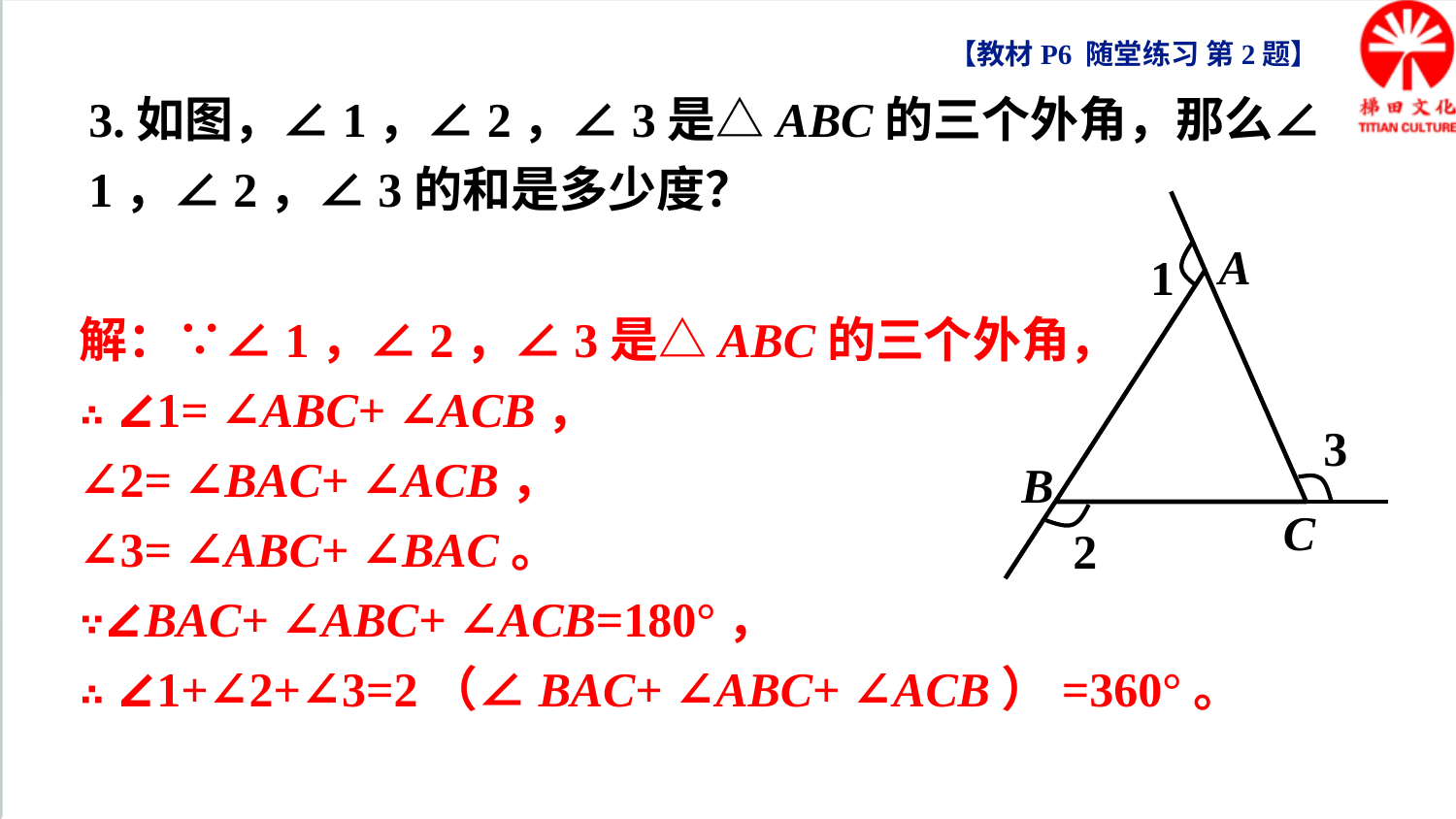

【教材P6 随堂练习 第2题】
3.如图，∠1，∠2，∠3是△ABC的三个外角，那么∠1，∠2，∠3的和是多少度？
A

B
C
1

3

2
解：∵∠1，∠2，∠3是△ABC的三个外角，
∴ ∠1= ∠ABC+ ∠ACB，
∠2= ∠BAC+ ∠ACB，
∠3= ∠ABC+ ∠BAC。
∵∠BAC+ ∠ABC+ ∠ACB=180°，
∴ ∠1+∠2+∠3=2（∠BAC+ ∠ABC+ ∠ACB）=360°。